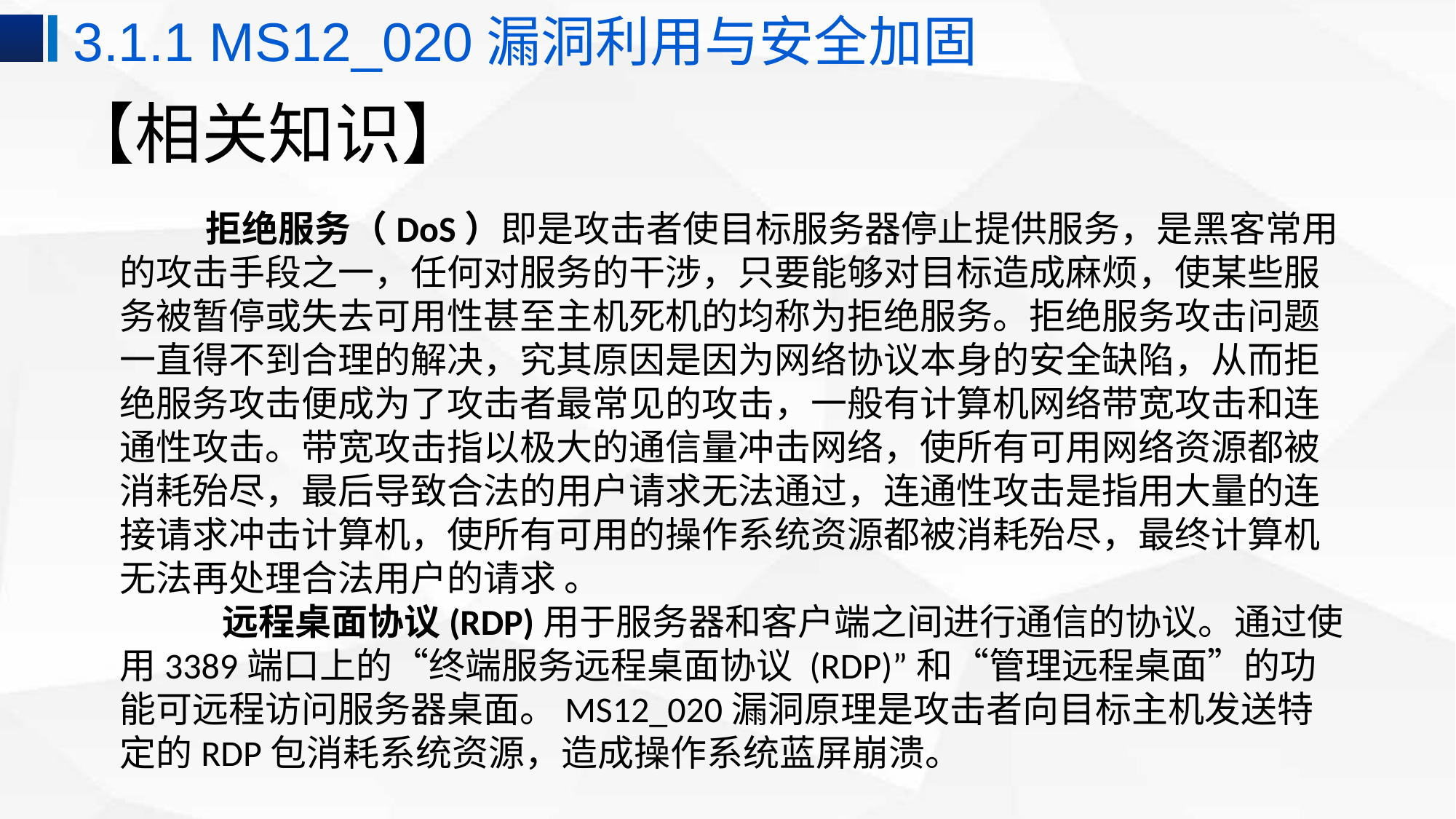

3.1.1 MS12_020漏洞利用与安全加固

# 【相关知识】
     拒绝服务（DoS）即是攻击者使目标服务器停止提供服务，是黑客常用的攻击手段之一，任何对服务的干涉，只要能够对目标造成麻烦，使某些服务被暂停或失去可用性甚至主机死机的均称为拒绝服务。拒绝服务攻击问题一直得不到合理的解决，究其原因是因为网络协议本身的安全缺陷，从而拒绝服务攻击便成为了攻击者最常见的攻击，一般有计算机网络带宽攻击和连通性攻击。带宽攻击指以极大的通信量冲击网络，使所有可用网络资源都被消耗殆尽，最后导致合法的用户请求无法通过，连通性攻击是指用大量的连接请求冲击计算机，使所有可用的操作系统资源都被消耗殆尽，最终计算机无法再处理合法用户的请求 。
       远程桌面协议(RDP)用于服务器和客户端之间进行通信的协议。通过使用3389端口上的“终端服务远程桌面协议 (RDP)”和“管理远程桌面”的功能可远程访问服务器桌面。MS12_020漏洞原理是攻击者向目标主机发送特定的RDP包消耗系统资源，造成操作系统蓝屏崩溃。